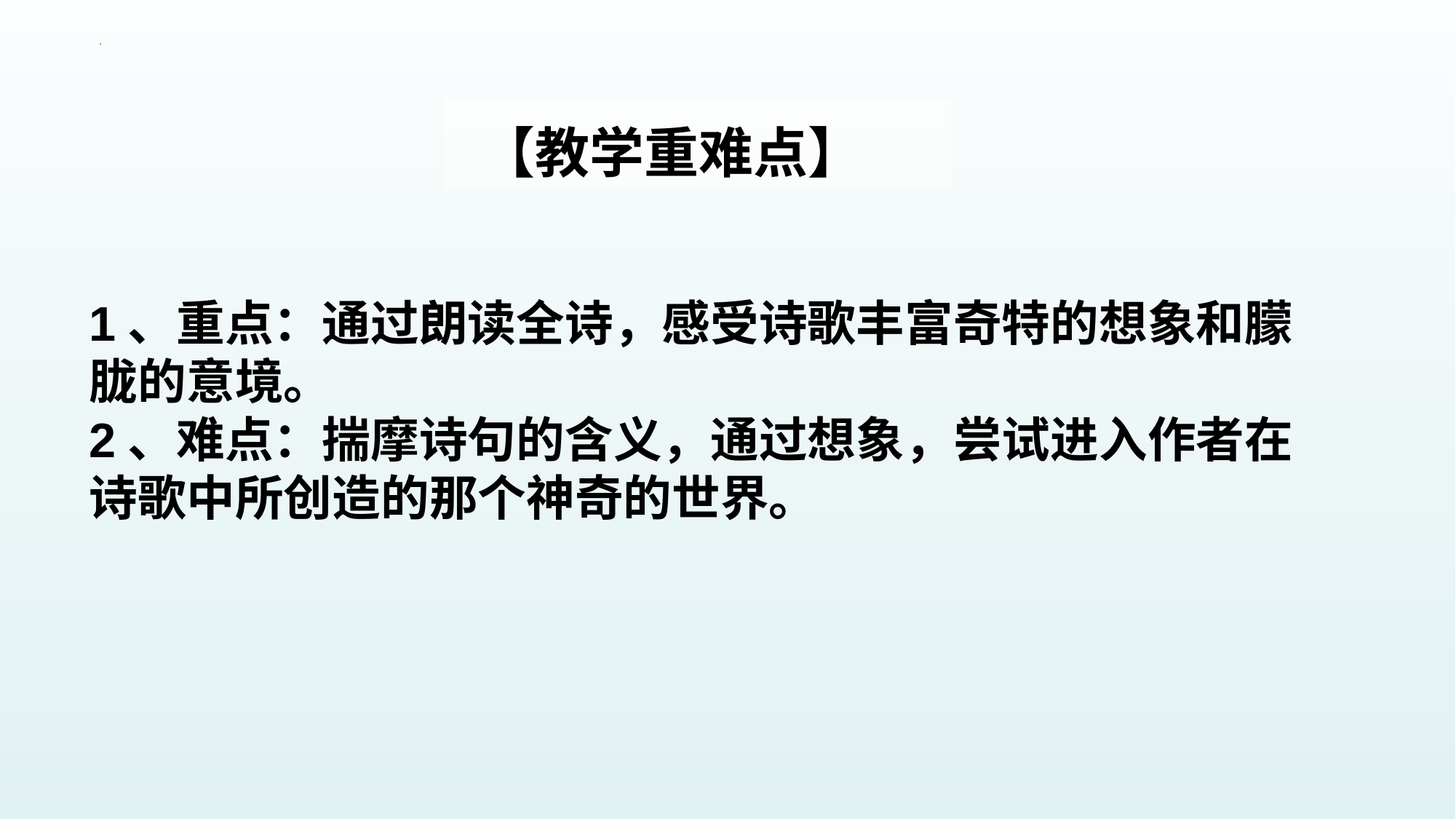

【教学重难点】

1、重点：通过朗读全诗，感受诗歌丰富奇特的想象和朦胧的意境。
2、难点：揣摩诗句的含义，通过想象，尝试进入作者在诗歌中所创造的那个神奇的世界。